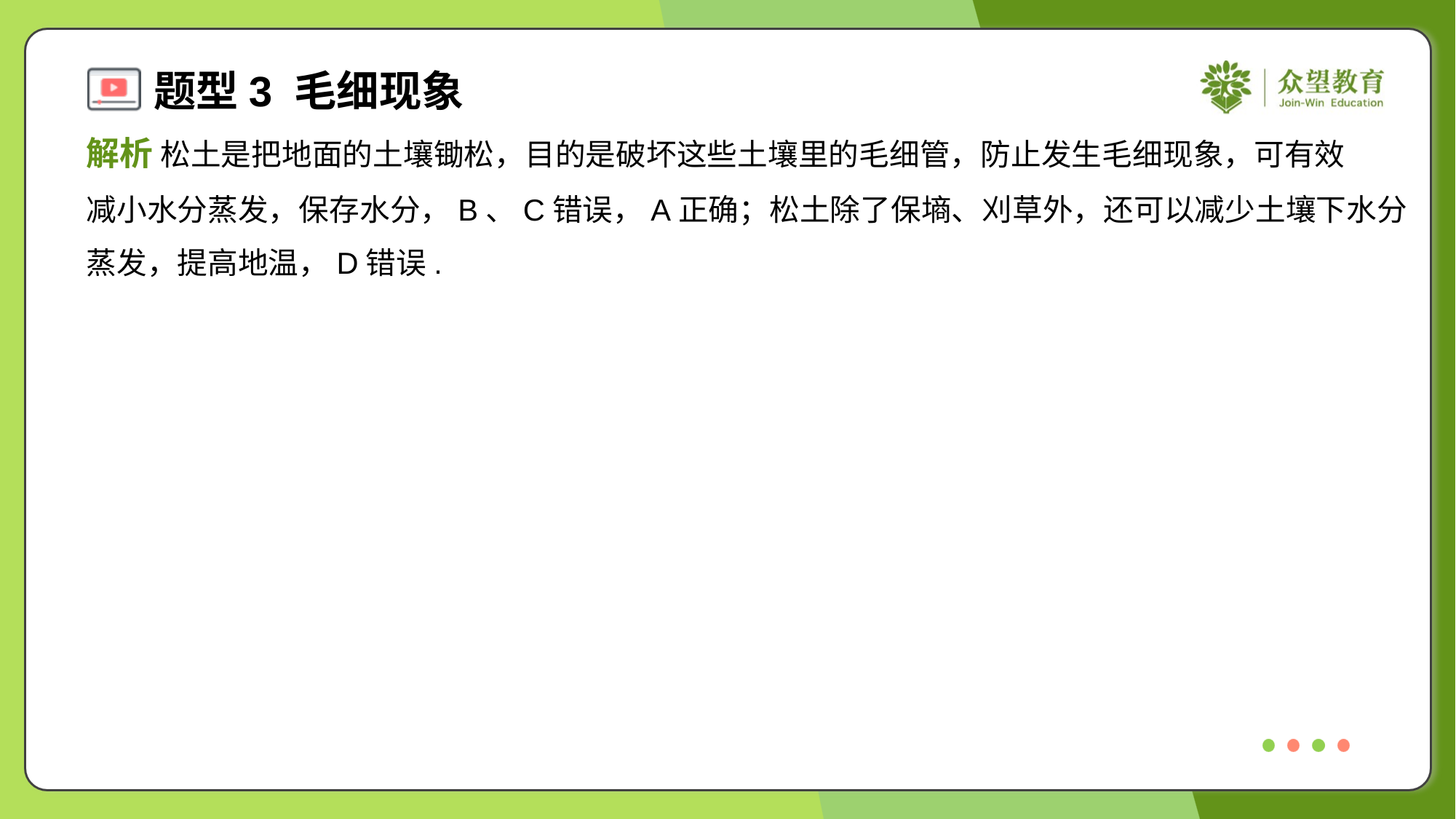

解析 松土是把地面的土壤锄松，目的是破坏这些土壤里的毛细管，防止发生毛细现象，可有效
减小水分蒸发，保存水分，B、C错误，A正确；松土除了保墒、刈草外，还可以减少土壤下水分
蒸发，提高地温，D错误.